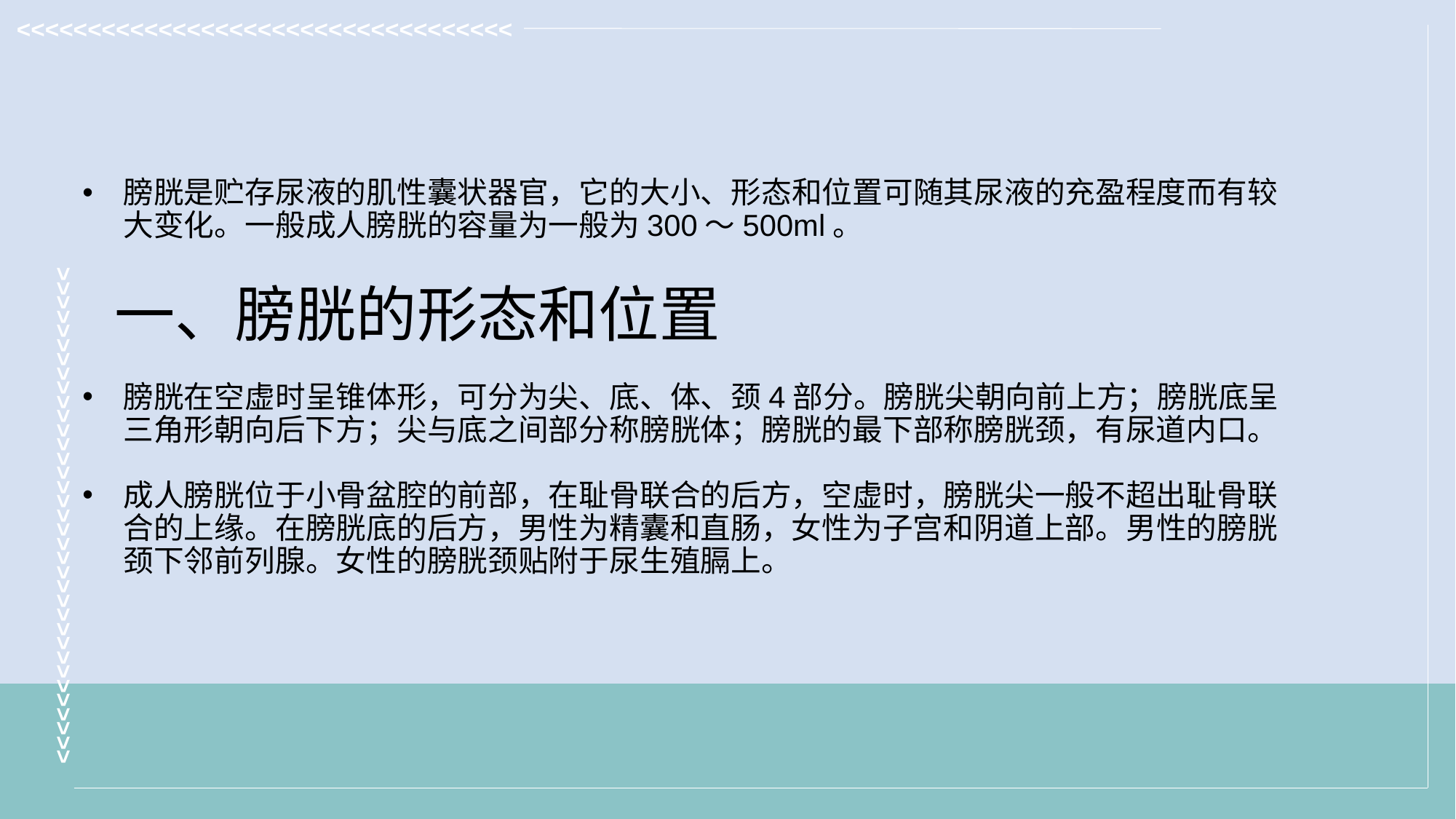

膀胱是贮存尿液的肌性囊状器官，它的大小、形态和位置可随其尿液的充盈程度而有较大变化。一般成人膀胱的容量为一般为300～500ml。

一、膀胱的形态和位置

膀胱在空虚时呈锥体形，可分为尖、底、体、颈4部分。膀胱尖朝向前上方；膀胱底呈三角形朝向后下方；尖与底之间部分称膀胱体；膀胱的最下部称膀胱颈，有尿道内口。

成人膀胱位于小骨盆腔的前部，在耻骨联合的后方，空虚时，膀胱尖一般不超出耻骨联合的上缘。在膀胱底的后方，男性为精囊和直肠，女性为子宫和阴道上部。男性的膀胱颈下邻前列腺。女性的膀胱颈贴附于尿生殖膈上。